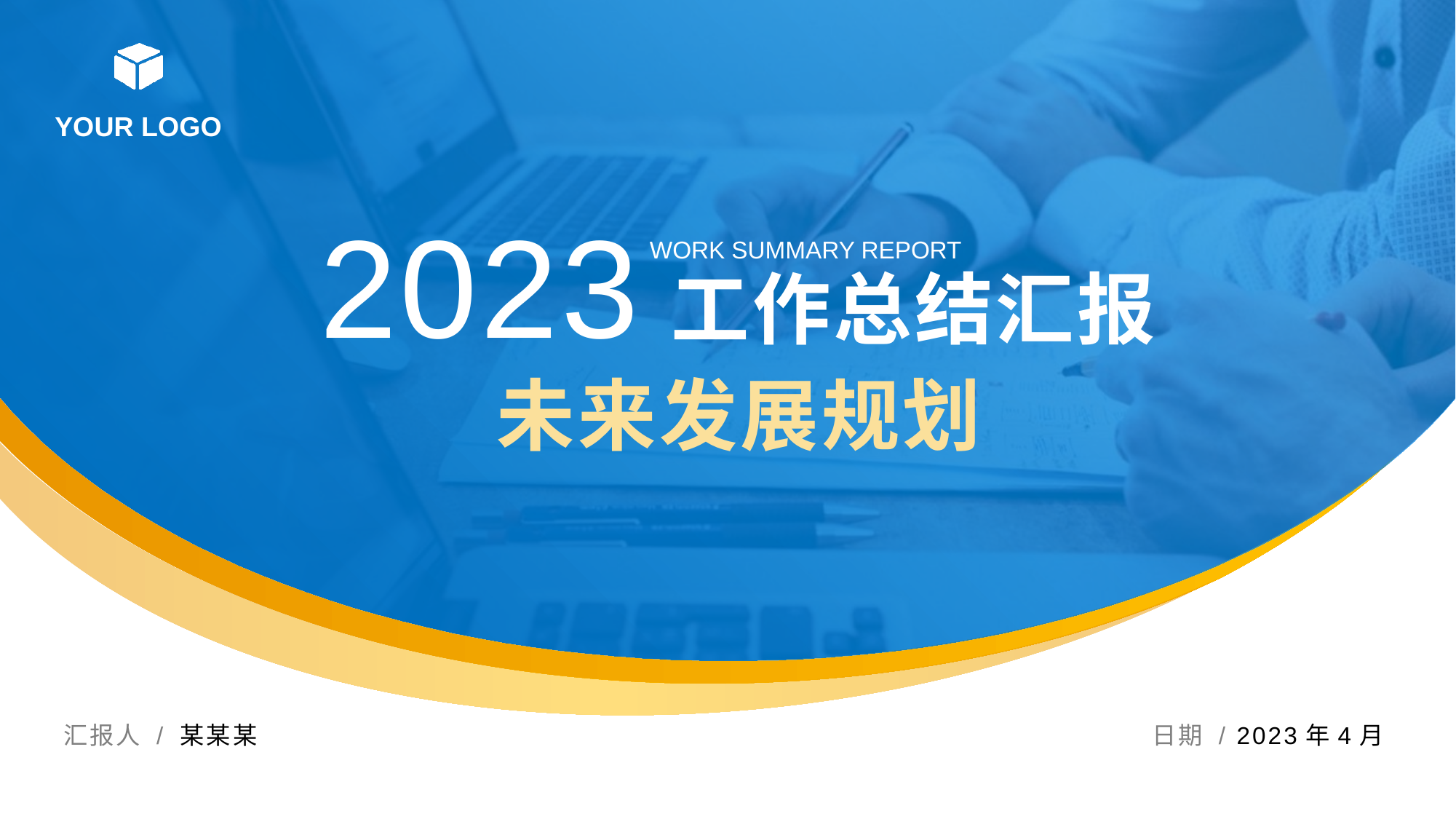

# 2023工作总结汇报 未来发展规划
WORK SUMMARY REPORT
汇报人 / 某某某
日期 / 2023年4月